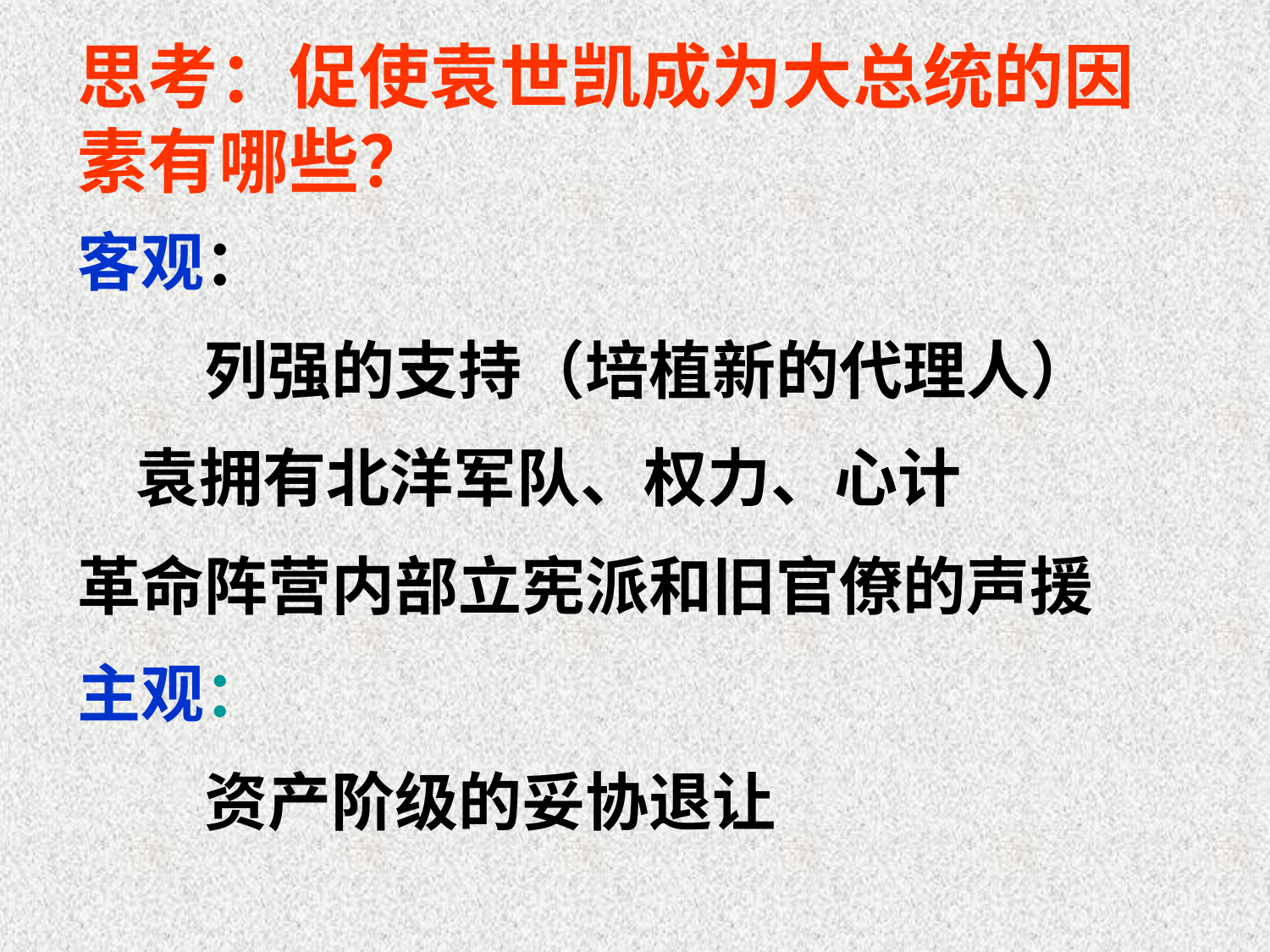

思考：促使袁世凯成为大总统的因素有哪些？
客观：
	列强的支持（培植新的代理人）
   袁拥有北洋军队、权力、心计
革命阵营内部立宪派和旧官僚的声援
主观：
	资产阶级的妥协退让